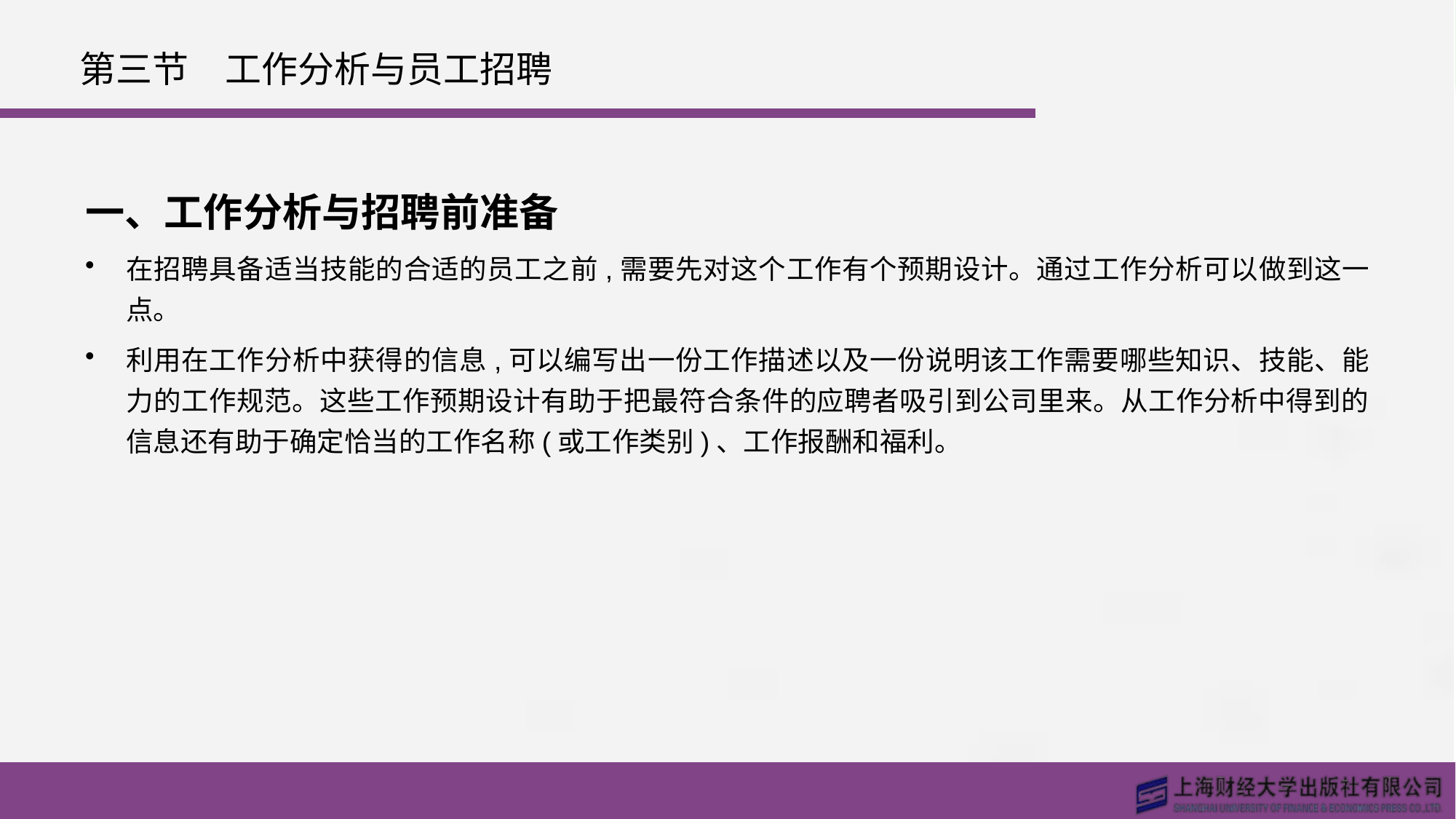

# 第三节　工作分析与员工招聘
一、工作分析与招聘前准备
在招聘具备适当技能的合适的员工之前,需要先对这个工作有个预期设计。通过工作分析可以做到这一点。
利用在工作分析中获得的信息,可以编写出一份工作描述以及一份说明该工作需要哪些知识、技能、能力的工作规范。这些工作预期设计有助于把最符合条件的应聘者吸引到公司里来。从工作分析中得到的信息还有助于确定恰当的工作名称(或工作类别)、工作报酬和福利。